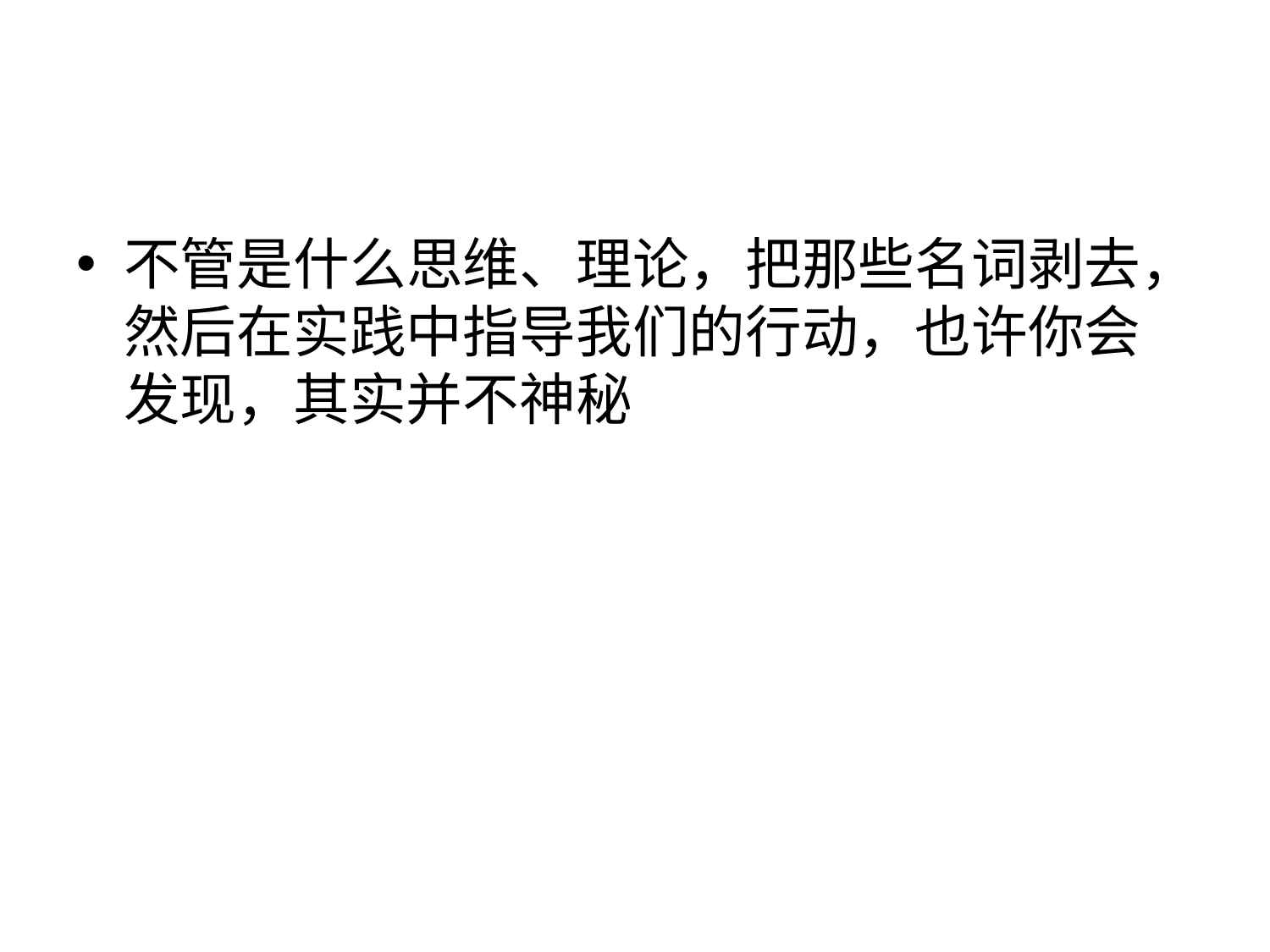

#
不管是什么思维、理论，把那些名词剥去，然后在实践中指导我们的行动，也许你会发现，其实并不神秘